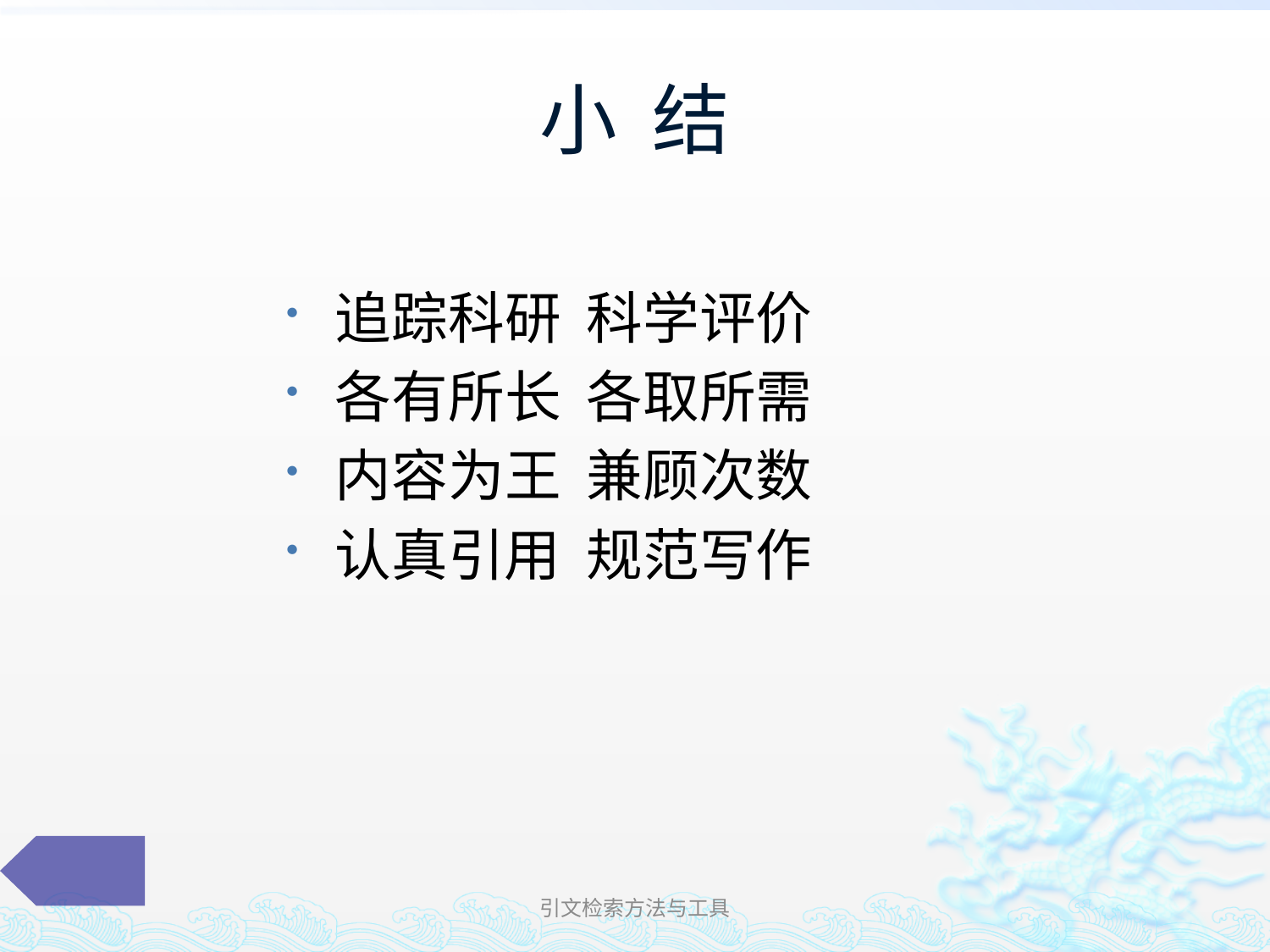

# 小  结
追踪科研  科学评价
各有所长  各取所需
内容为王  兼顾次数
认真引用  规范写作

引文检索方法与工具